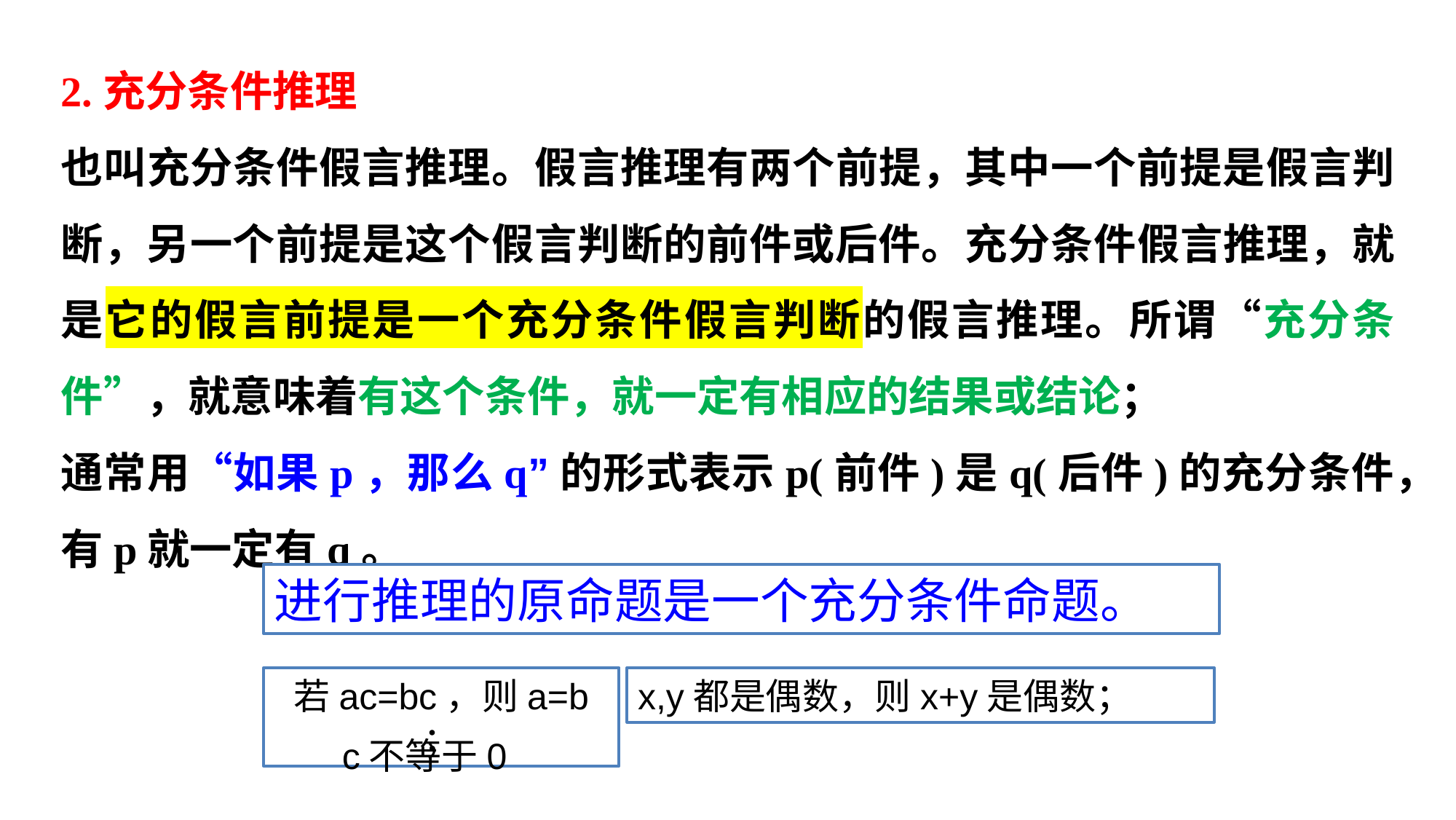

2.充分条件推理
也叫充分条件假言推理。假言推理有两个前提，其中一个前提是假言判断，另一个前提是这个假言判断的前件或后件。充分条件假言推理，就是它的假言前提是一个充分条件假言判断的假言推理。所谓“充分条件”，就意味着有这个条件，就一定有相应的结果或结论；
通常用“如果p，那么q”的形式表示p(前件)是q(后件)的充分条件，有p就一定有q。
进行推理的原命题是一个充分条件命题。
若ac=bc，则a=b ；
x,y都是偶数，则x+y是偶数；
c不等于0